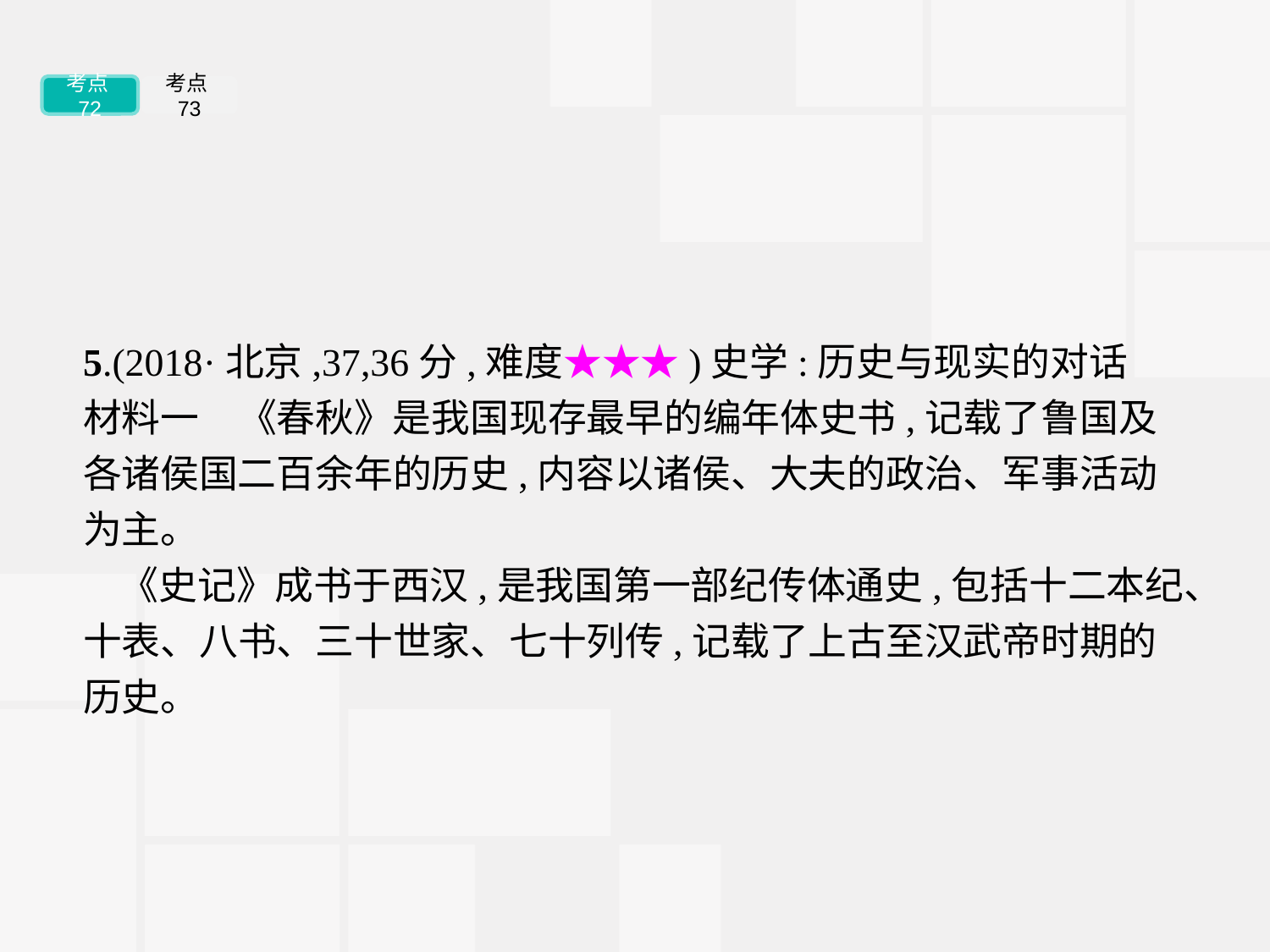

考点72
考点73
5.(2018·北京,37,36分,难度★★★)史学:历史与现实的对话
材料一　《春秋》是我国现存最早的编年体史书,记载了鲁国及各诸侯国二百余年的历史,内容以诸侯、大夫的政治、军事活动为主。
《史记》成书于西汉,是我国第一部纪传体通史,包括十二本纪、十表、八书、三十世家、七十列传,记载了上古至汉武帝时期的历史。